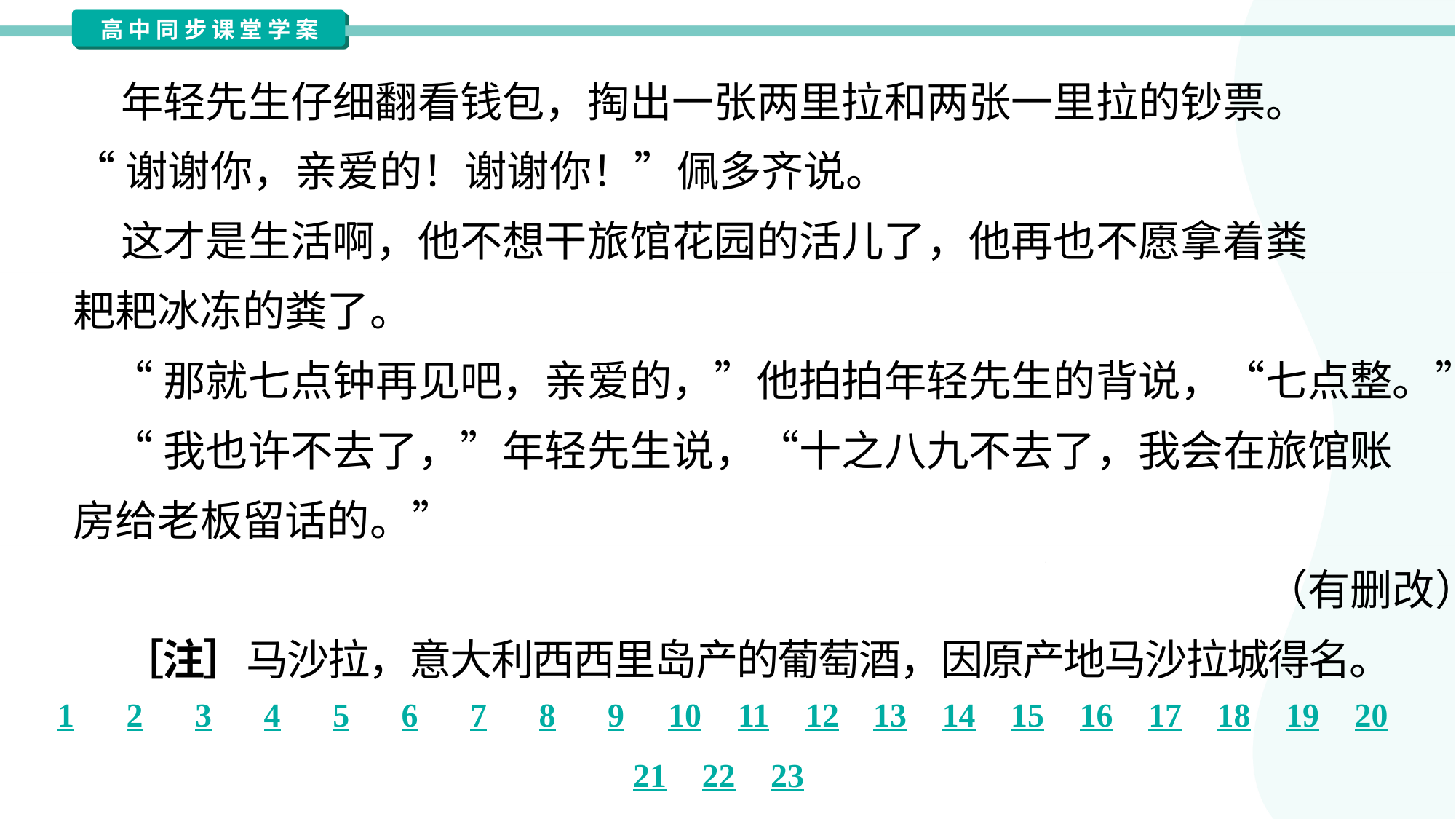

年轻先生仔细翻看钱包，掏出一张两里拉和两张一里拉的钞票。
“谢谢你，亲爱的！谢谢你！”佩多齐说。
    这才是生活啊，他不想干旅馆花园的活儿了，他再也不愿拿着粪
耙耙冰冻的粪了。
    “那就七点钟再见吧，亲爱的，”他拍拍年轻先生的背说，“七点整。”
    “我也许不去了，”年轻先生说，“十之八九不去了，我会在旅馆账
房给老板留话的。”
（有删改）
    ［注］马沙拉，意大利西西里岛产的葡萄酒，因原产地马沙拉城得名。